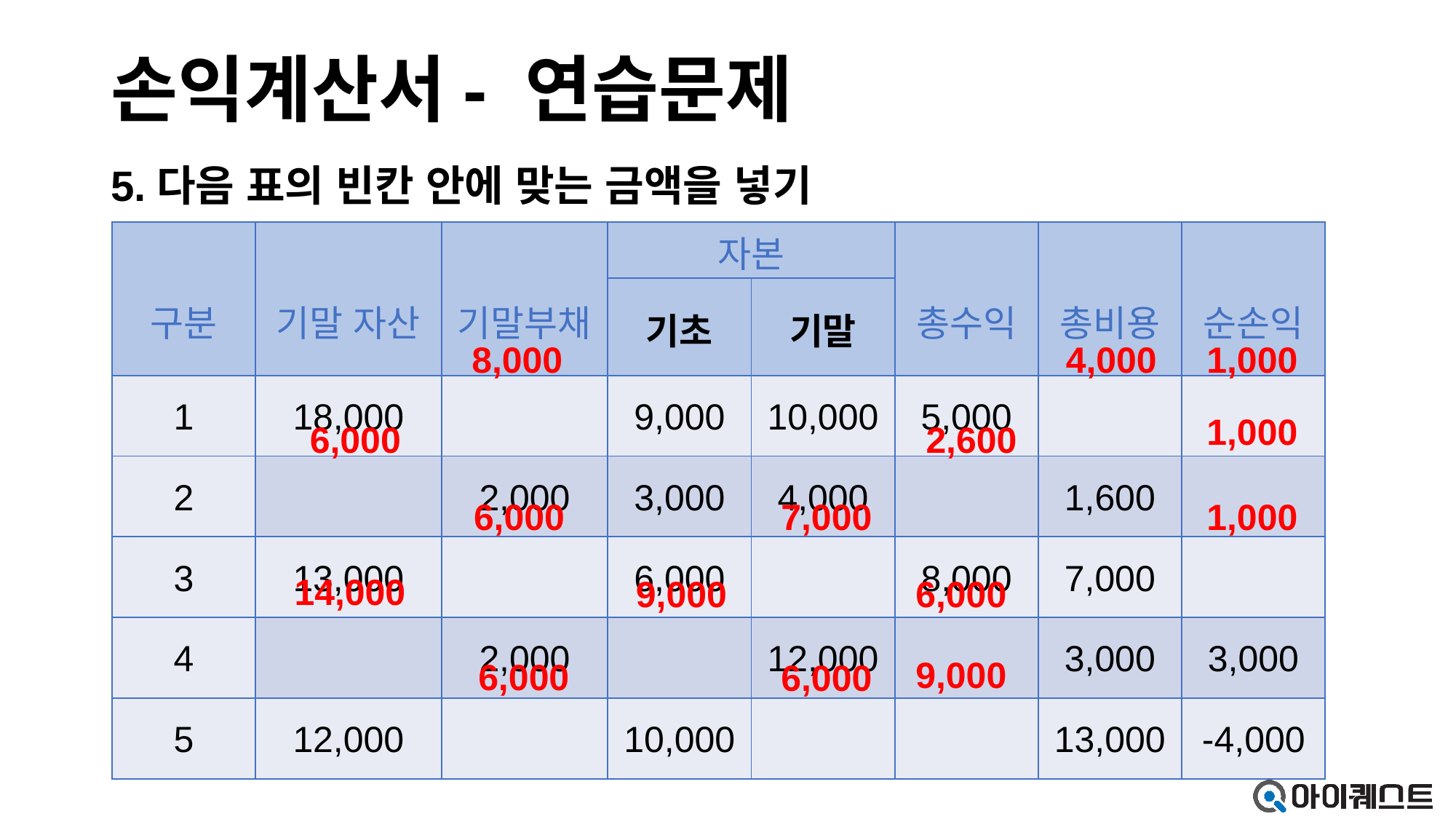

# 손익계산서- 연습문제
5.다음 표의 빈칸 안에 맞는 금액을 넣기

| 구분 | 기말 자산 | 기말부채 | 자본 |  | 총수익 | 총비용 | 순손익 |
| --- | --- | --- | --- | --- | --- | --- | --- |
|  |  |  | 기초 | 기말 |  |  |  |
| 1 | 18,000 |  | 9,000 | 10,000 | 5,000 |  |  |
| 2 |  | 2,000 | 3,000 | 4,000 |  | 1,600 |  |
| 3 | 13,000 |  | 6,000 |  | 8,000 | 7,000 |  |
| 4 |  | 2,000 |  | 12,000 |  | 3,000 | 3,000 |
| 5 | 12,000 |  | 10,000 |  |  | 13,000 | -4,000 |
8,000
4,000
1,000
1,000
6,000
2,600
6,000
7,000
1,000
14,000
9,000
6,000
9,000
6,000
6,000